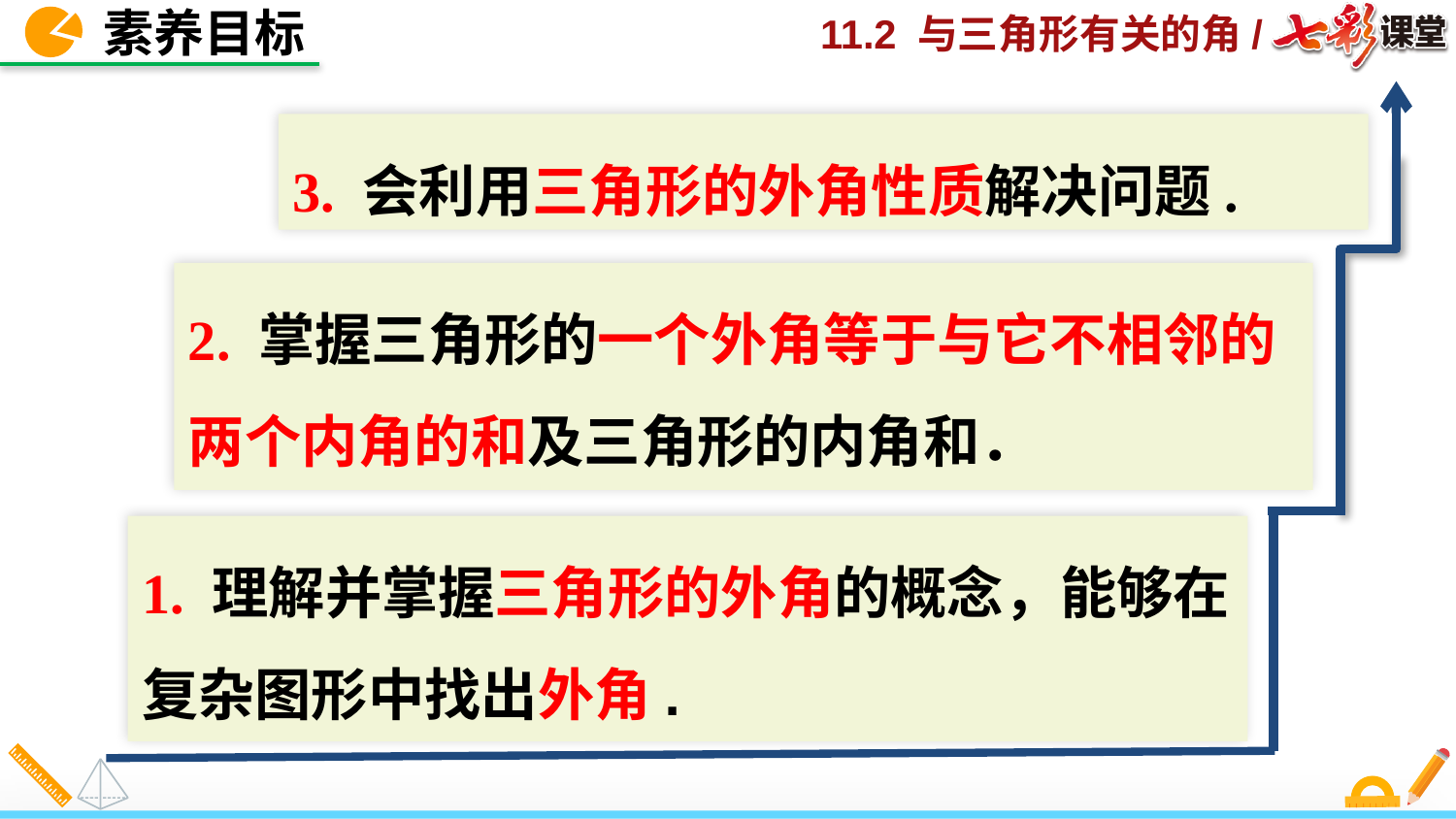

素养目标

3. 会利用三角形的外角性质解决问题.
2. 掌握三角形的一个外角等于与它不相邻的两个内角的和及三角形的内角和．
1. 理解并掌握三角形的外角的概念，能够在复杂图形中找出外角.